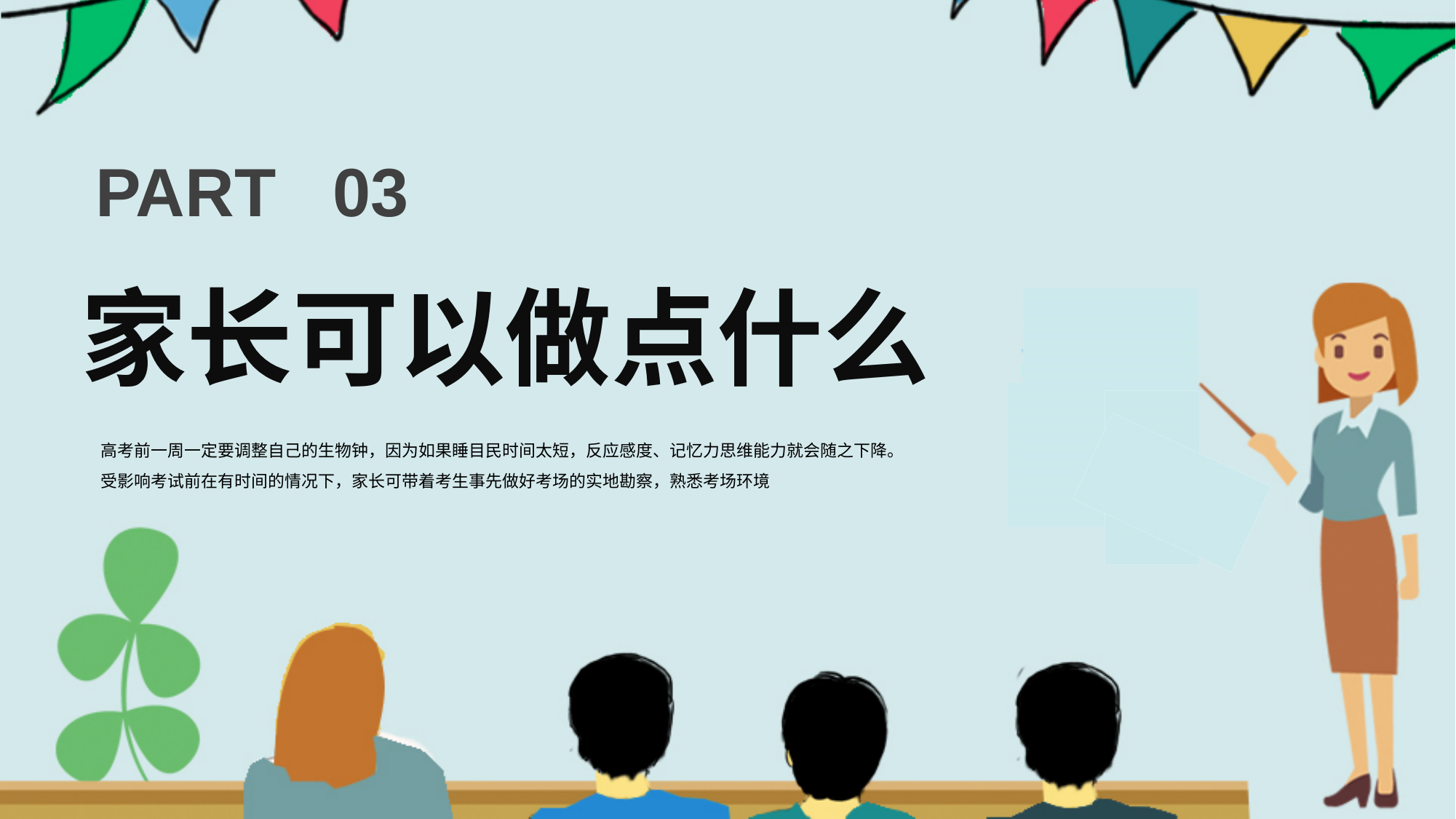

PART   03
家长可以做点什么
高考前一周一定要调整自己的生物钟，因为如果睡目民时间太短，反应感度、记忆力思维能力就会随之下降。受影响考试前在有时间的情况下，家长可带着考生事先做好考场的实地勘察，熟悉考场环境